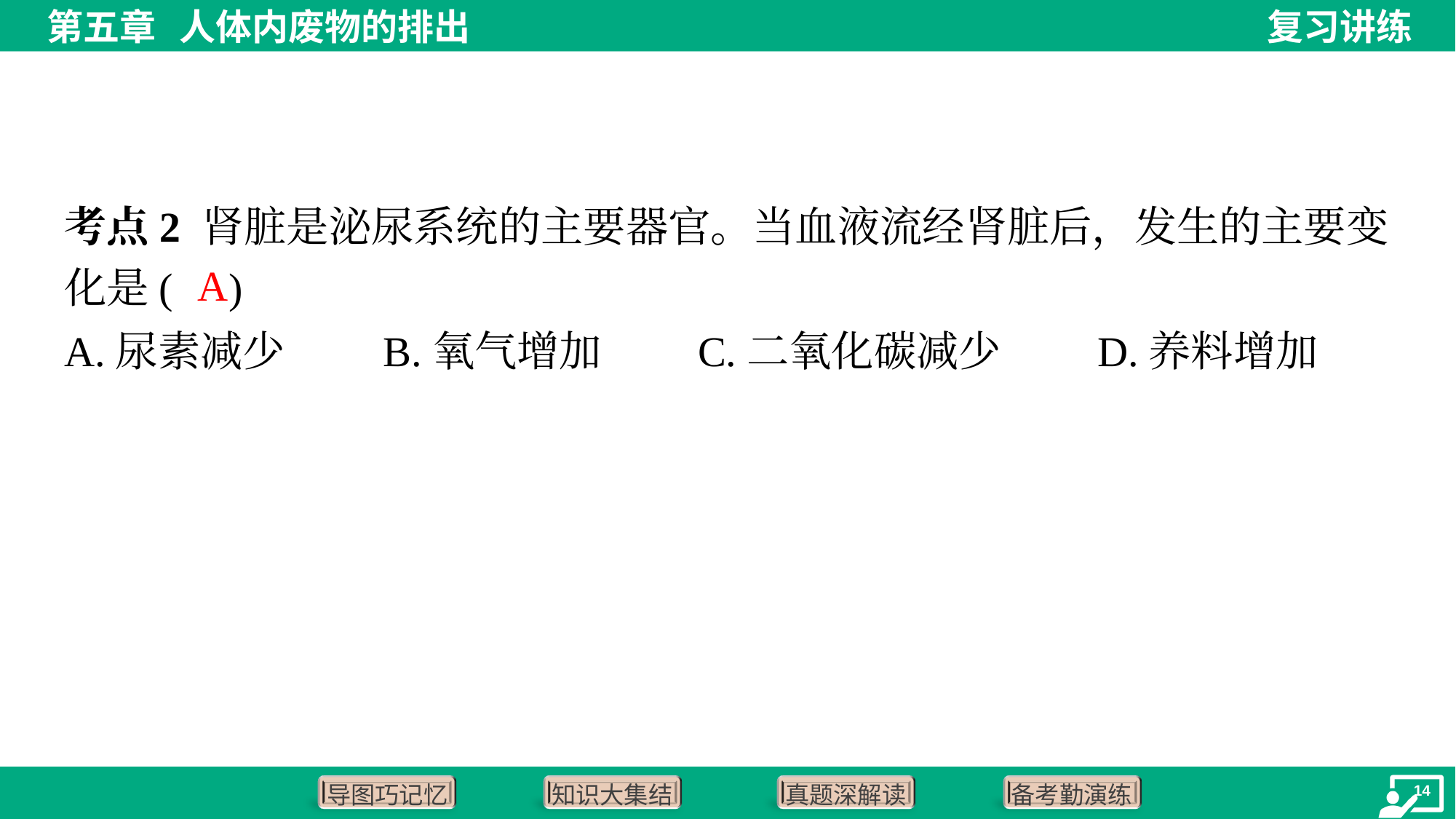

考点2 肾脏是泌尿系统的主要器官。当血液流经肾脏后，发生的主要变
化是(     )
A
A.尿素减少	B.氧气增加	C.二氧化碳减少	D.养料增加